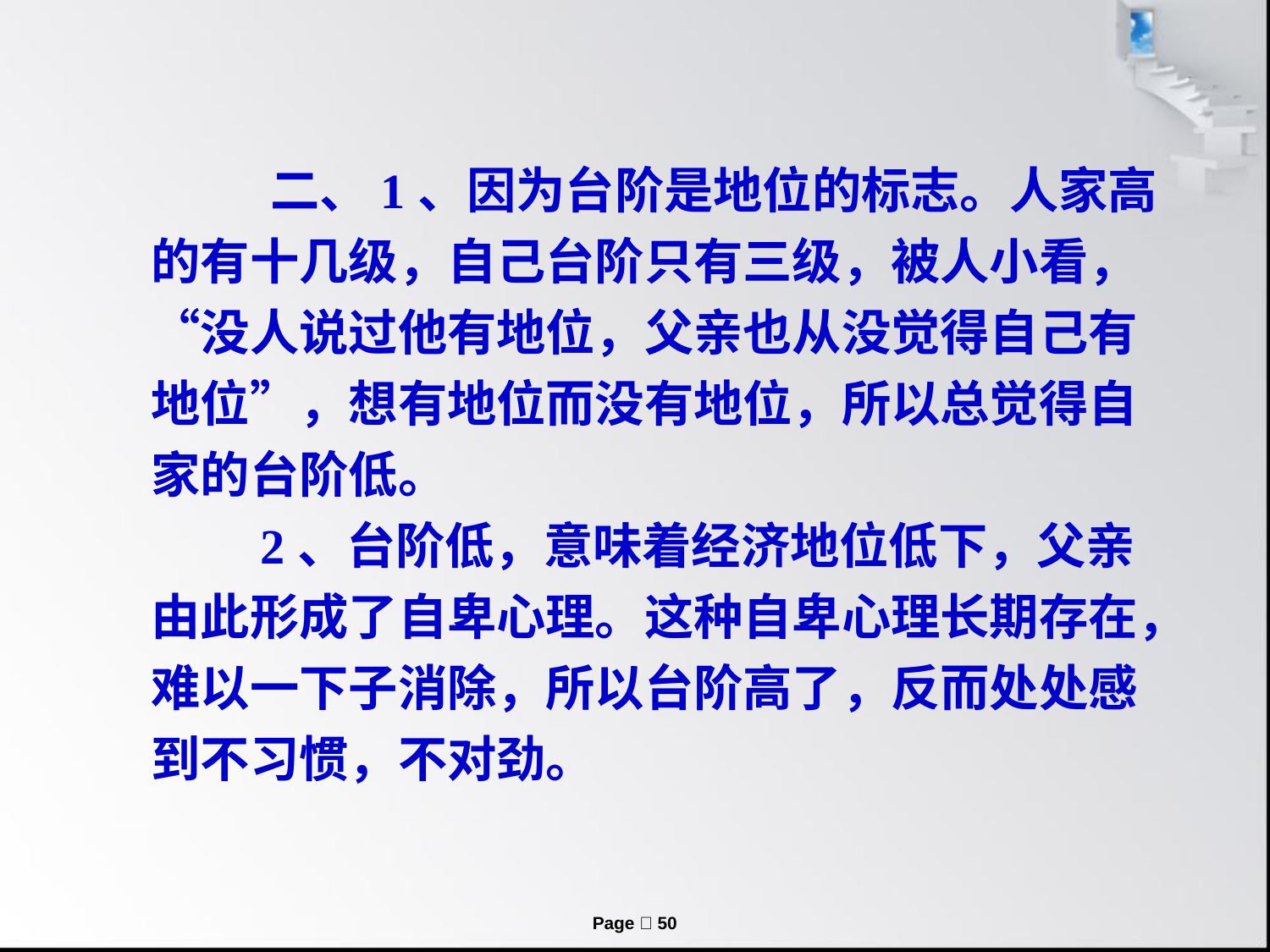

# 二、1、因为台阶是地位的标志。人家高的有十几级，自己台阶只有三级，被人小看，“没人说过他有地位，父亲也从没觉得自己有地位”，想有地位而没有地位，所以总觉得自家的台阶低。
  2、台阶低，意味着经济地位低下，父亲由此形成了自卑心理。这种自卑心理长期存在，难以一下子消除，所以台阶高了，反而处处感到不习惯，不对劲。